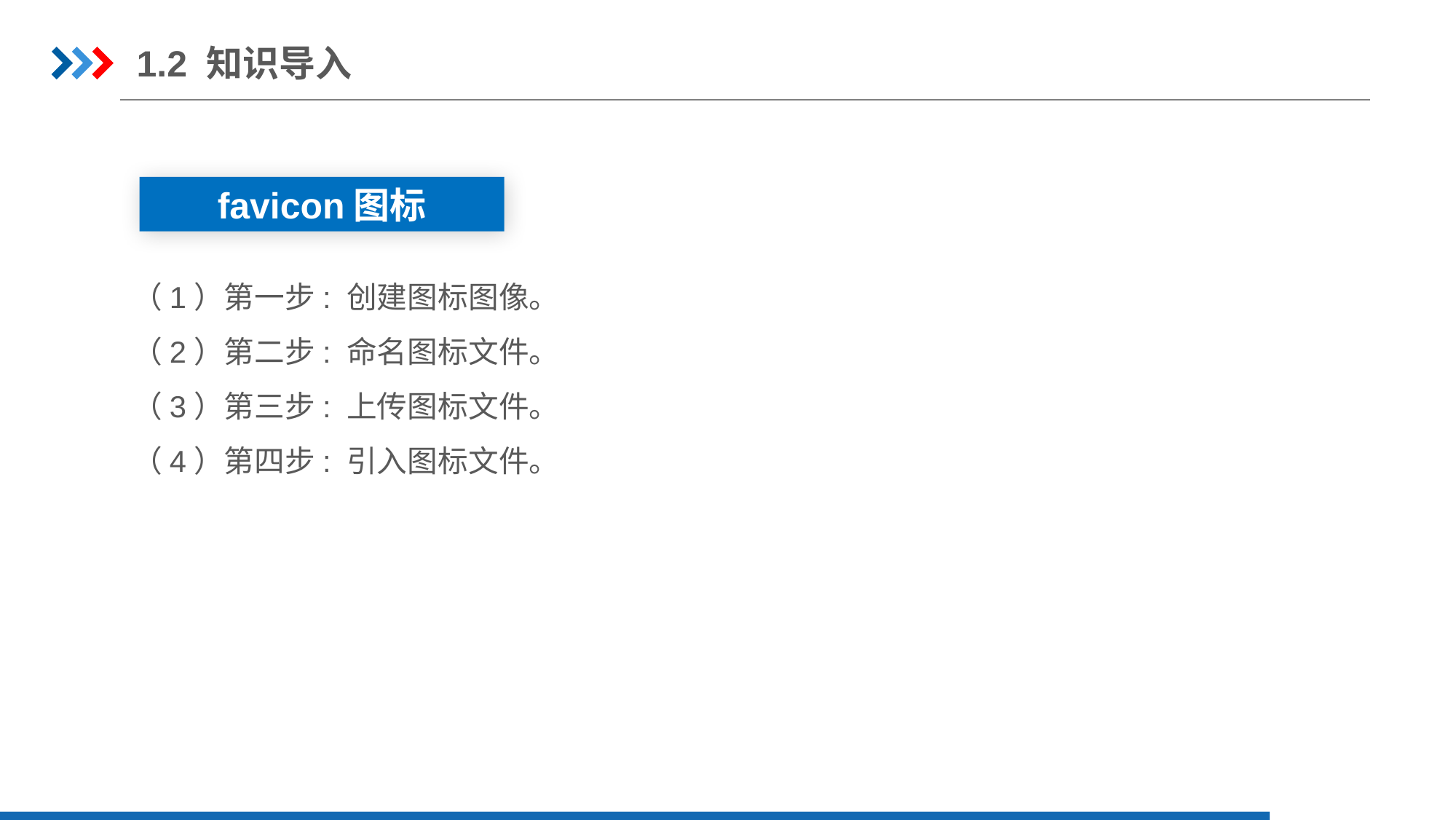

1.2 知识导入
favicon图标
（1）第一步: 创建图标图像。
（2）第二步: 命名图标文件。
（3）第三步: 上传图标文件。
（4）第四步: 引入图标文件。